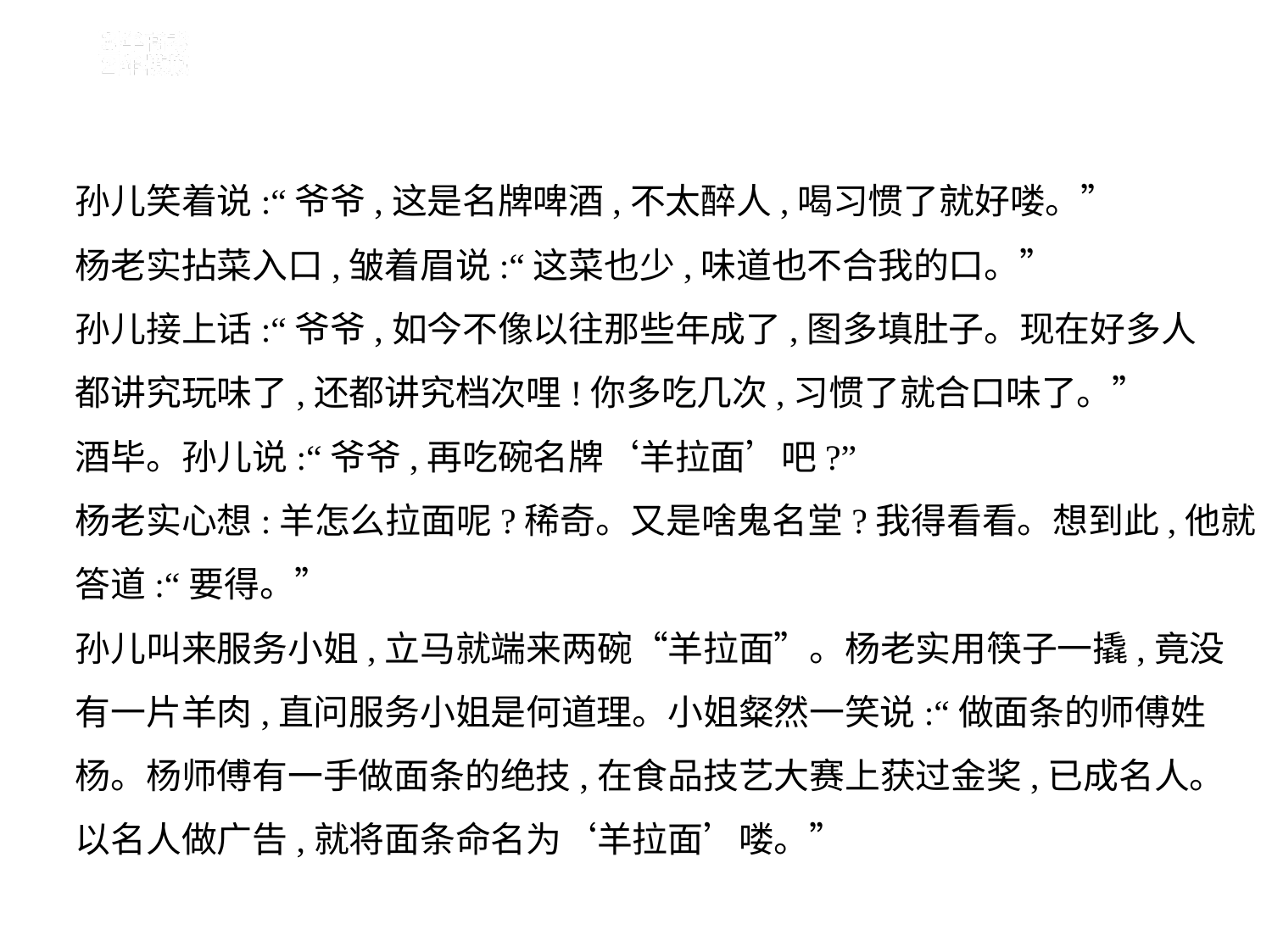

孙儿笑着说:“爷爷,这是名牌啤酒,不太醉人,喝习惯了就好喽。”
杨老实拈菜入口,皱着眉说:“这菜也少,味道也不合我的口。”
孙儿接上话:“爷爷,如今不像以往那些年成了,图多填肚子。现在好多人
都讲究玩味了,还都讲究档次哩!你多吃几次,习惯了就合口味了。”
酒毕。孙儿说:“爷爷,再吃碗名牌‘羊拉面’吧?”
杨老实心想:羊怎么拉面呢?稀奇。又是啥鬼名堂?我得看看。想到此,他就
答道:“要得。”
孙儿叫来服务小姐,立马就端来两碗“羊拉面”。杨老实用筷子一撬,竟没
有一片羊肉,直问服务小姐是何道理。小姐粲然一笑说:“做面条的师傅姓
杨。杨师傅有一手做面条的绝技,在食品技艺大赛上获过金奖,已成名人。
以名人做广告,就将面条命名为‘羊拉面’喽。”